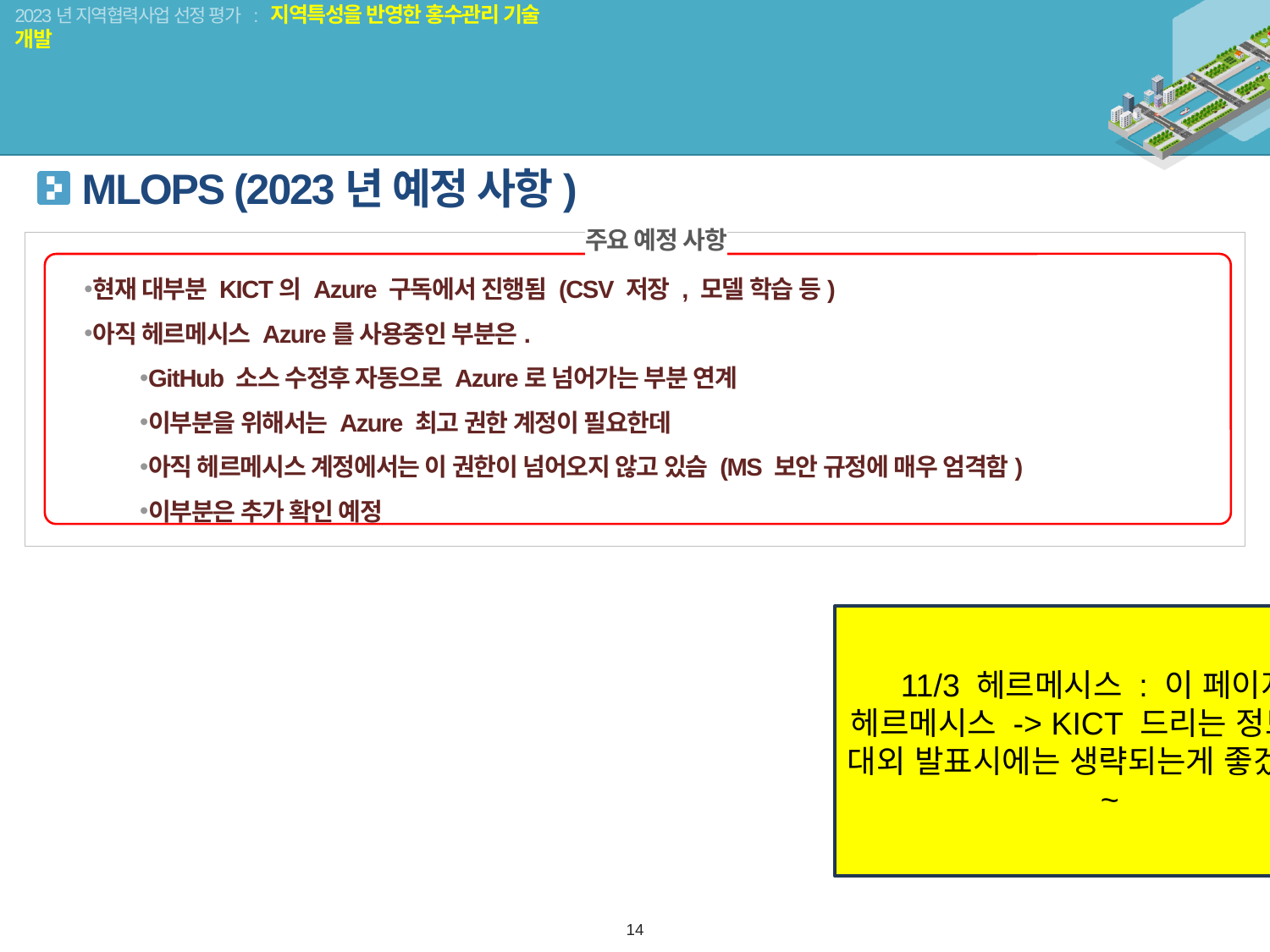

MLOPS (2023년 예정 사항)
주요 예정 사항

현재 대부분 KICT의 Azure 구독에서 진행됨 (CSV 저장 , 모델 학습 등)
아직 헤르메시스 Azure를 사용중인 부분은.
GitHub 소스 수정후 자동으로 Azure로 넘어가는 부분 연계
이부분을 위해서는 Azure 최고 권한 계정이 필요한데
아직 헤르메시스 계정에서는 이 권한이 넘어오지 않고 있슴 (MS 보안 규정에 매우 엄격함)
이부분은 추가 확인 예정
11/3 헤르메시스 : 이 페이지는 헤르메시스 -> KICT 드리는 정보라서. 대외 발표시에는 생략되는게 좋겠습니다~